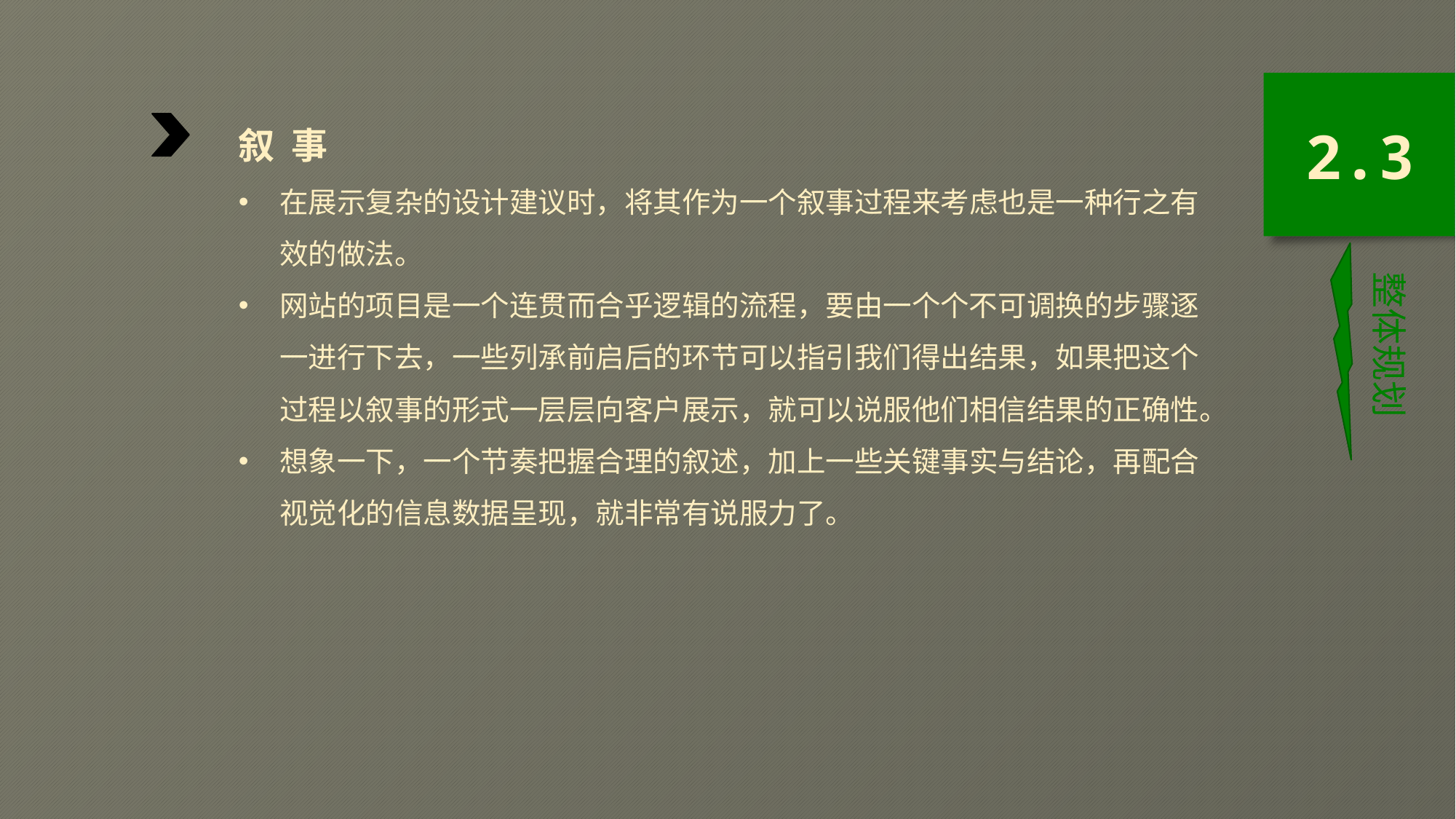

叙  事
在展示复杂的设计建议时，将其作为一个叙事过程来考虑也是一种行之有效的做法。
网站的项目是一个连贯而合乎逻辑的流程，要由一个个不可调换的步骤逐一进行下去，一些列承前启后的环节可以指引我们得出结果，如果把这个过程以叙事的形式一层层向客户展示，就可以说服他们相信结果的正确性。
想象一下，一个节奏把握合理的叙述，加上一些关键事实与结论，再配合视觉化的信息数据呈现，就非常有说服力了。

2.3

整体规划